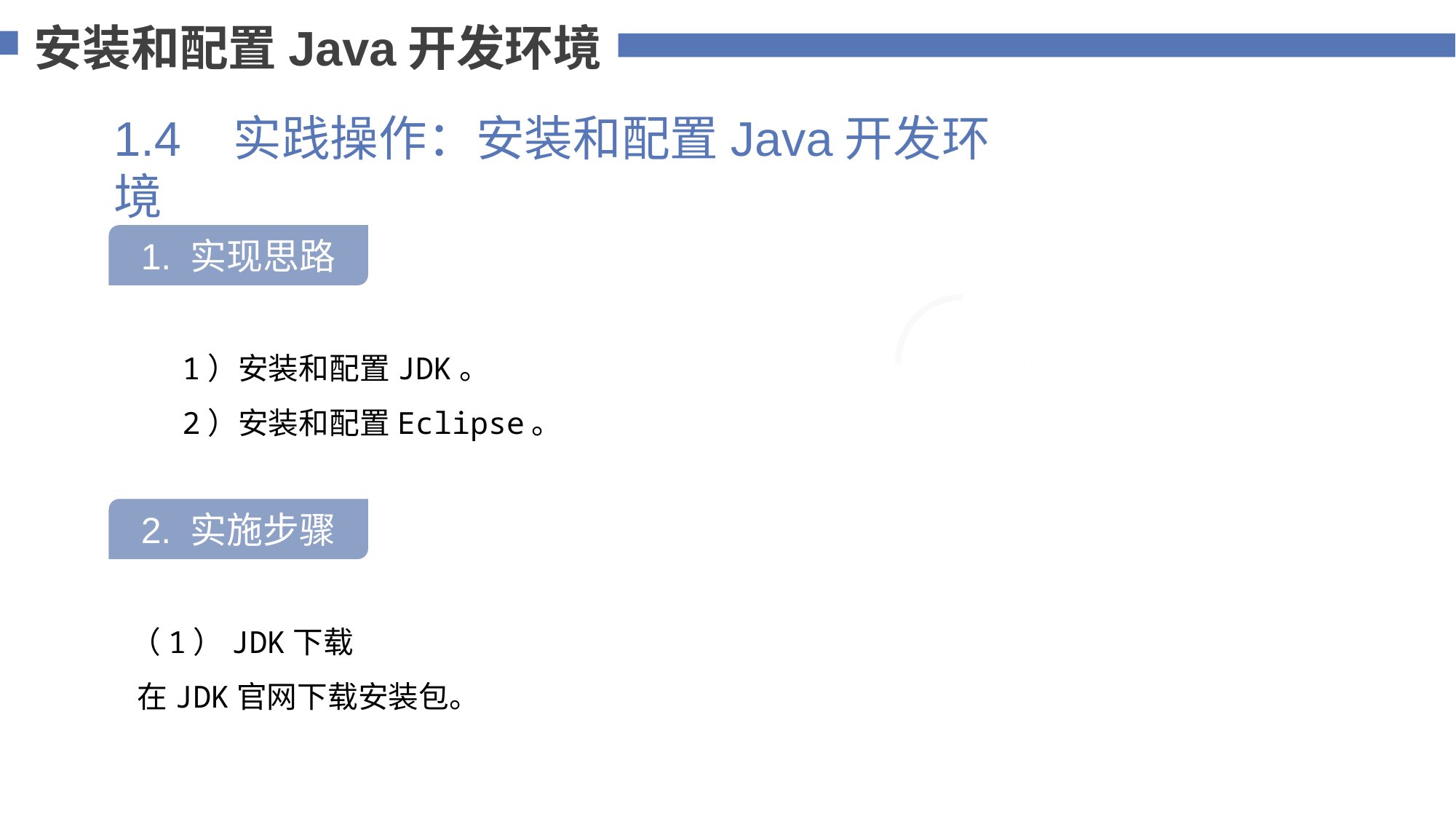

安装和配置Java开发环境

1.4   实践操作：安装和配置Java开发环境
1. 实现思路

75%
    1）安装和配置JDK。
    2）安装和配置Eclipse。
2. 实施步骤
    （1）JDK下载
     在JDK官网下载安装包。